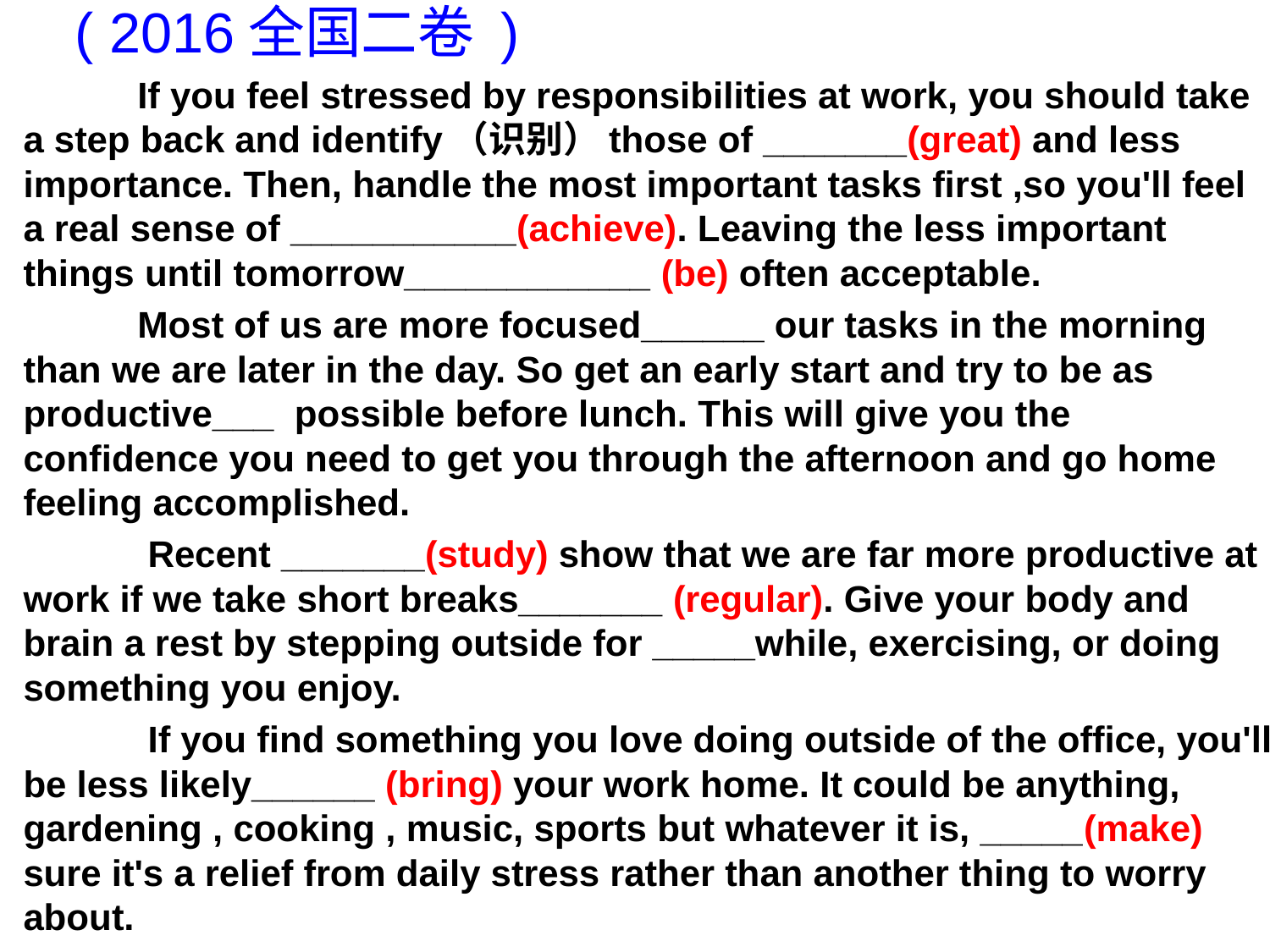

( 2016全国二卷 )
           If you feel stressed by responsibilities at work, you should take a step back and identify（识别）those of _______(great) and less importance. Then, handle the most important tasks first ,so you'll feel a real sense of ___________(achieve). Leaving the less important things until tomorrow____________ (be) often acceptable.
           Most of us are more focused______ our tasks in the morning than we are later in the day. So get an early start and try to be as productive___  possible before lunch. This will give you the confidence you need to get you through the afternoon and go home feeling accomplished.
            Recent _______(study) show that we are far more productive at work if we take short breaks_______ (regular). Give your body and brain a rest by stepping outside for _____while, exercising, or doing something you enjoy.
            If you find something you love doing outside of the office, you'll be less likely______ (bring) your work home. It could be anything, gardening , cooking , music, sports but whatever it is, _____(make) sure it's a relief from daily stress rather than another thing to worry about.